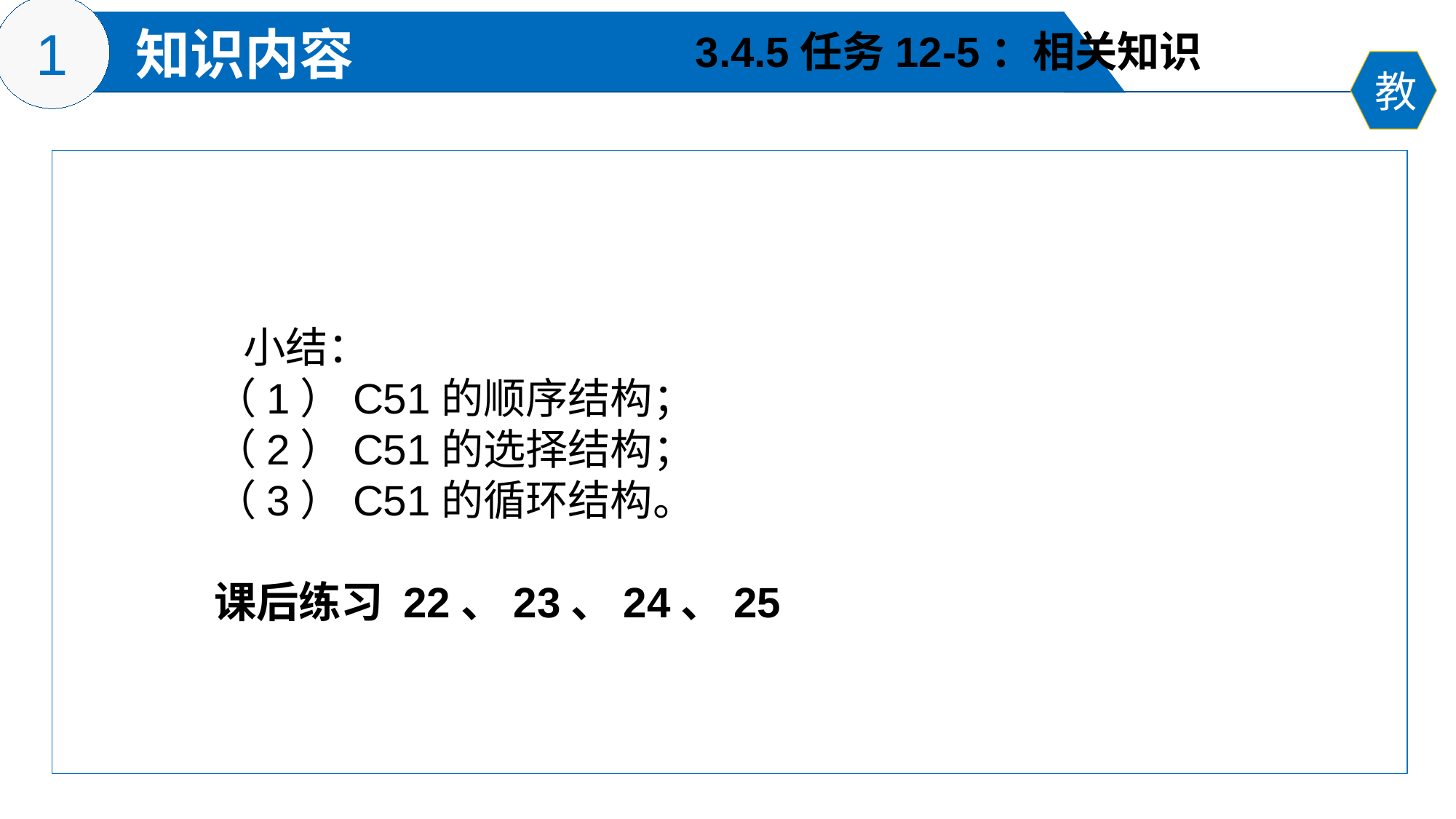

3.4.5任务12-5：相关知识

  小结：
（1）C51的顺序结构；
（2）C51的选择结构；
（3）C51的循环结构。

课后练习 22、23、24、25